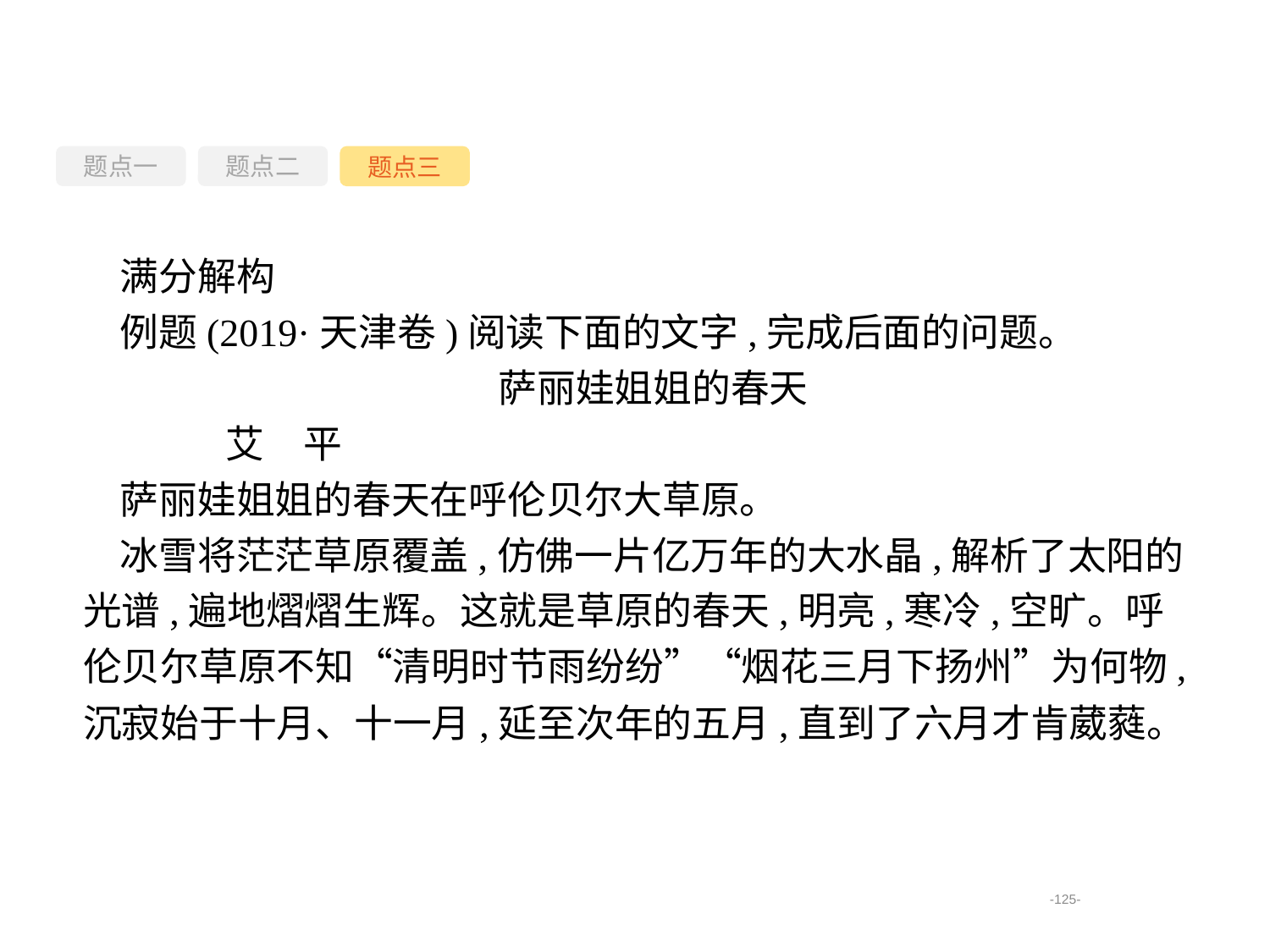

题点一
题点三
题点二
满分解构
例题(2019·天津卷)阅读下面的文字,完成后面的问题。
萨丽娃姐姐的春天
	艾　平
萨丽娃姐姐的春天在呼伦贝尔大草原。
冰雪将茫茫草原覆盖,仿佛一片亿万年的大水晶,解析了太阳的光谱,遍地熠熠生辉。这就是草原的春天,明亮,寒冷,空旷。呼伦贝尔草原不知“清明时节雨纷纷”“烟花三月下扬州”为何物,沉寂始于十月、十一月,延至次年的五月,直到了六月才肯葳蕤。
-125-